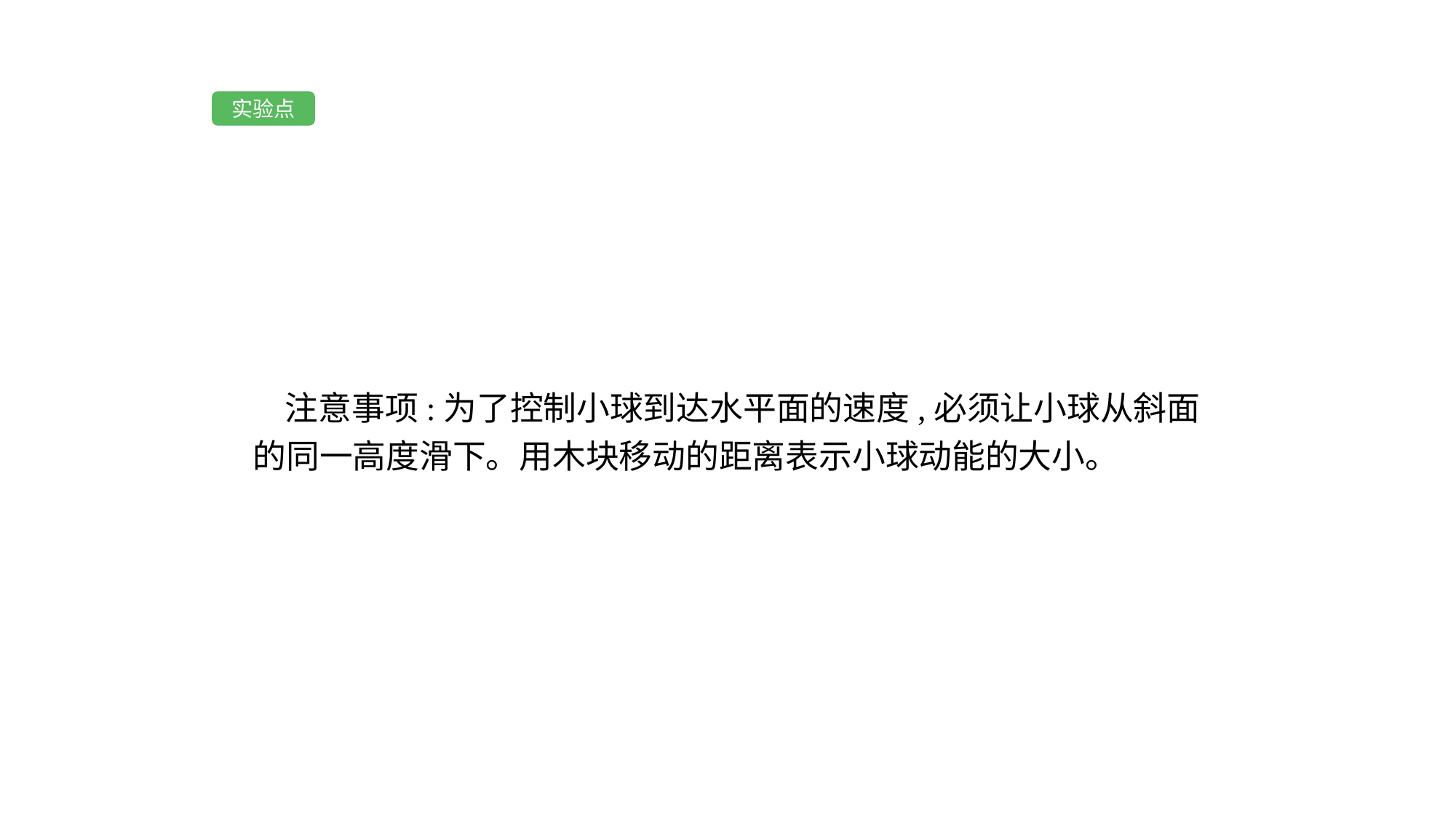

实验点
注意事项:为了控制小球到达水平面的速度,必须让小球从斜面的同一高度滑下。用木块移动的距离表示小球动能的大小。